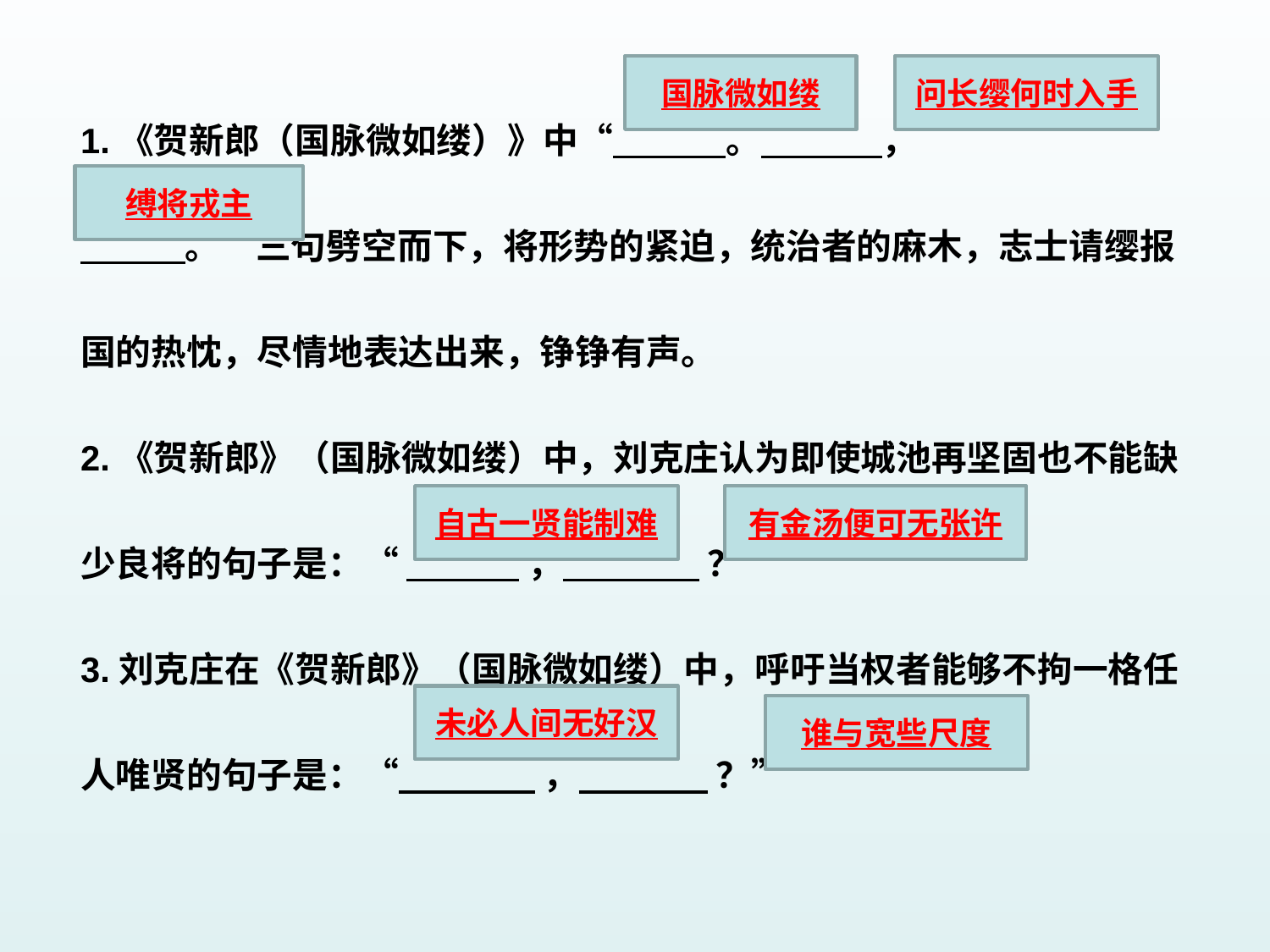

国脉微如缕
问长缨何时入手
# 1.《贺新郎（国脉微如缕）》中“              。               ， 。”三句劈空而下，将形势的紧迫，统治者的麻木，志士请缨报国的热忱，尽情地表达出来，铮铮有声。 2.《贺新郎》（国脉微如缕）中，刘克庄认为即使城池再坚固也不能缺少良将的句子是：“                ，                  ？” 3.刘克庄在《贺新郎》（国脉微如缕）中，呼吁当权者能够不拘一格任人唯贤的句子是：“                  ，                 ？”

缚将戎主
自古一贤能制难
有金汤便可无张许
未必人间无好汉
谁与宽些尺度